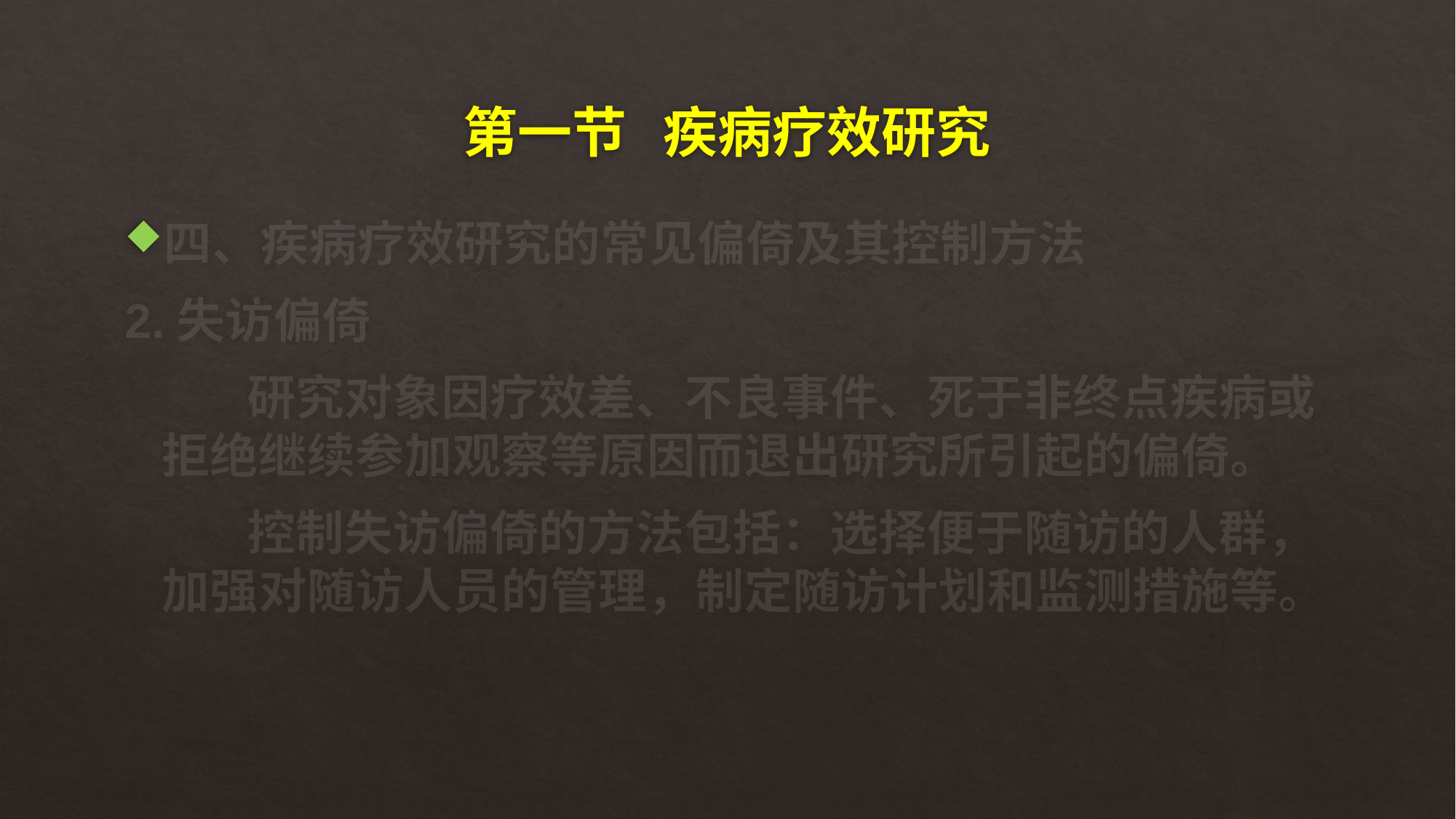

# 第一节   疾病疗效研究
四、疾病疗效研究的常见偏倚及其控制方法
2.失访偏倚
          研究对象因疗效差、不良事件、死于非终点疾病或拒绝继续参加观察等原因而退出研究所引起的偏倚。
          控制失访偏倚的方法包括：选择便于随访的人群，加强对随访人员的管理，制定随访计划和监测措施等。